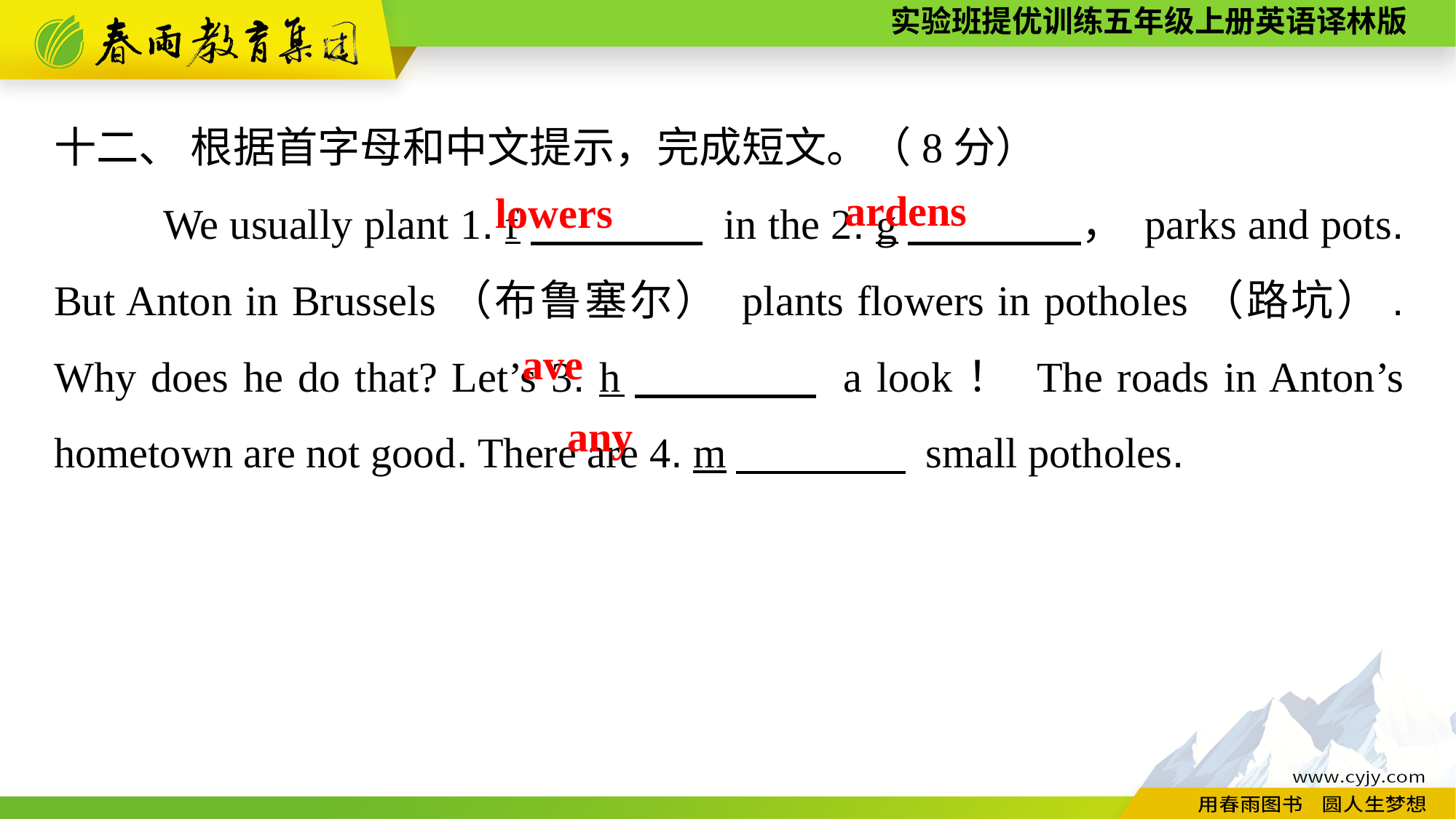

十二、 根据首字母和中文提示，完成短文。（8分）
	We usually plant 1. f　　　　 in the 2. g　　　　， parks and pots. But Anton in Brussels（布鲁塞尔） plants flowers in potholes（路坑）. Why does he do that? Let’s 3. h　　　　 a look！ The roads in Anton’s hometown are not good. There are 4. m　　　　 small potholes.
ardens
lowers
ave
any